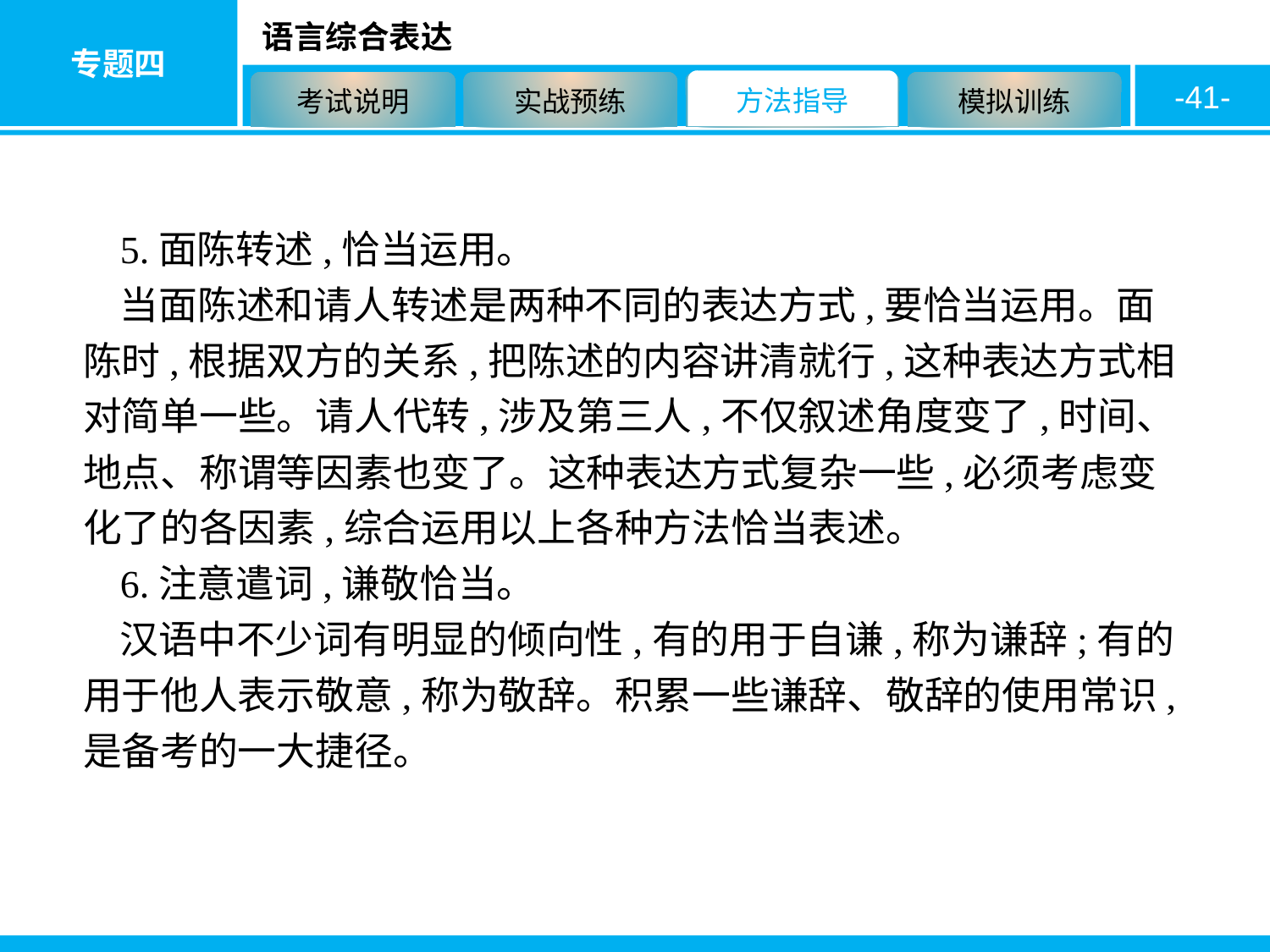

-41-
5.面陈转述,恰当运用。
当面陈述和请人转述是两种不同的表达方式,要恰当运用。面陈时,根据双方的关系,把陈述的内容讲清就行,这种表达方式相对简单一些。请人代转,涉及第三人,不仅叙述角度变了,时间、地点、称谓等因素也变了。这种表达方式复杂一些,必须考虑变化了的各因素,综合运用以上各种方法恰当表述。
6.注意遣词,谦敬恰当。
汉语中不少词有明显的倾向性,有的用于自谦,称为谦辞;有的用于他人表示敬意,称为敬辞。积累一些谦辞、敬辞的使用常识,是备考的一大捷径。